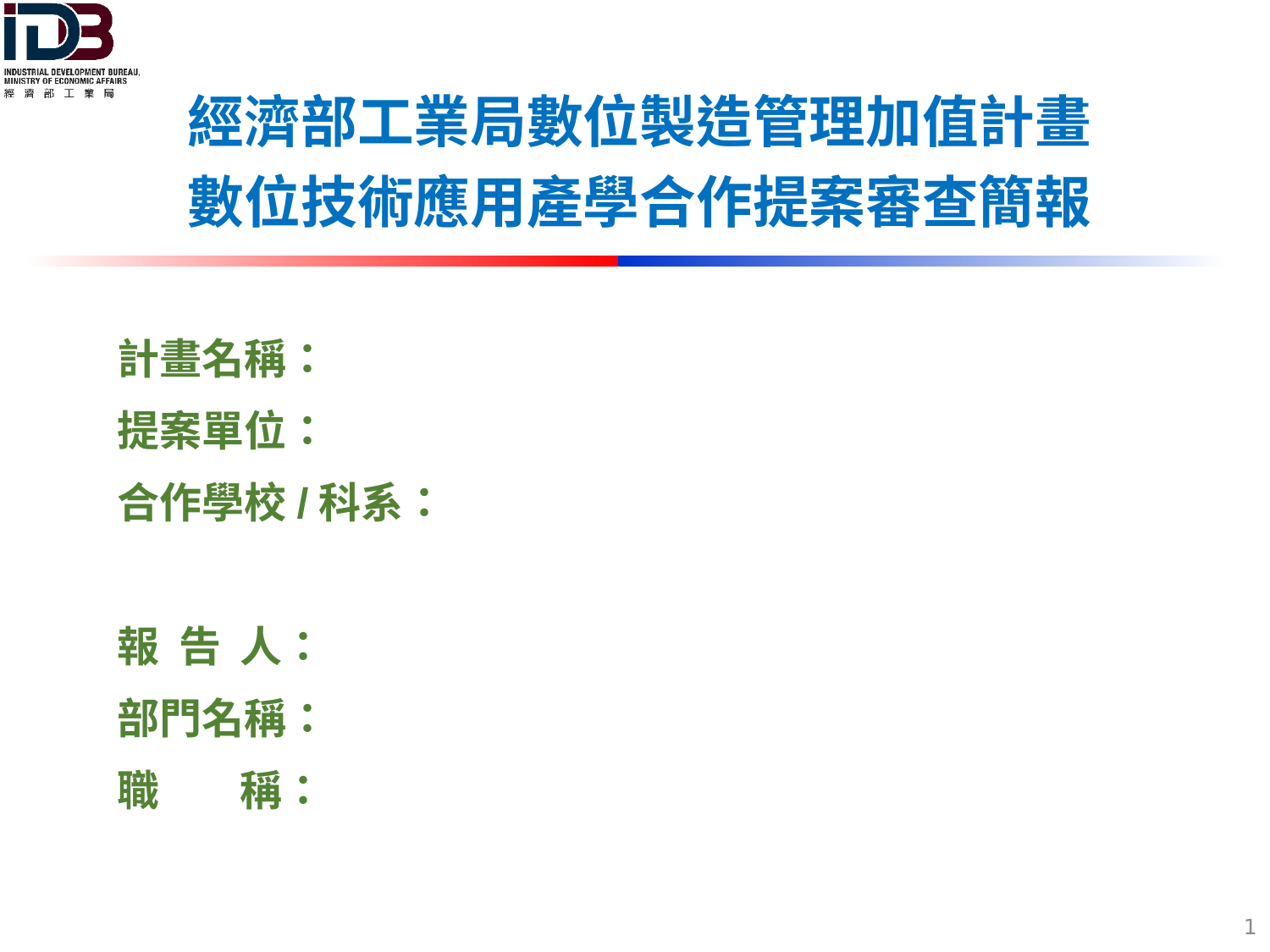

經濟部工業局數位製造管理加值計畫
數位技術應用產學合作提案審查簡報

計畫名稱：
提案單位：
合作學校/科系：

報  告  人：
部門名稱：
職    　稱：
1